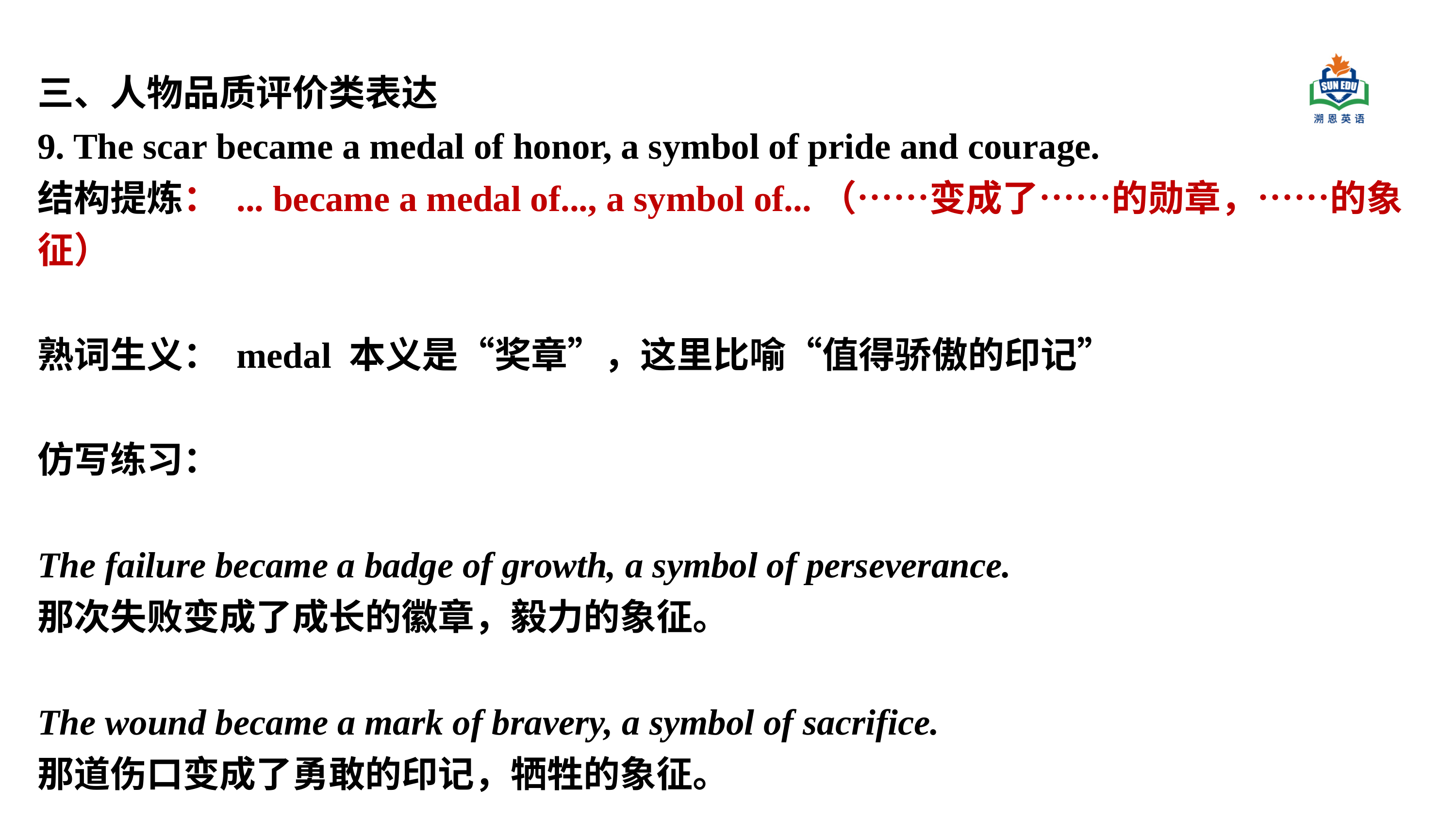

三、人物品质评价类表达
9. The scar became a medal of honor, a symbol of pride and courage.
结构提炼： ... became a medal of..., a symbol of...（……变成了……的勋章，……的象征）

熟词生义： medal 本义是“奖章”，这里比喻“值得骄傲的印记”

仿写练习：

The failure became a badge of growth, a symbol of perseverance.
那次失败变成了成长的徽章，毅力的象征。

The wound became a mark of bravery, a symbol of sacrifice.
那道伤口变成了勇敢的印记，牺牲的象征。